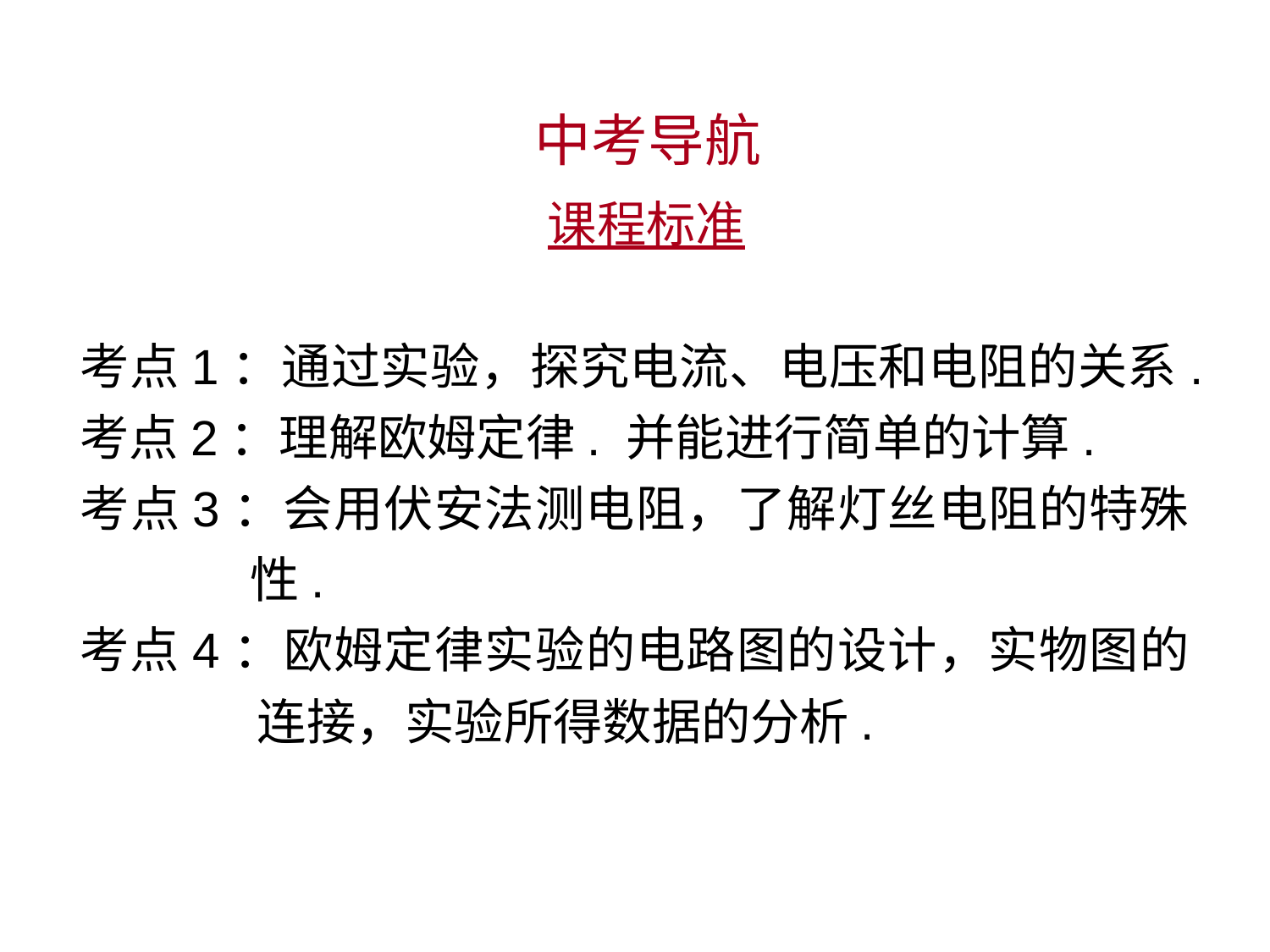

中考导航
 课程标准
考点1：通过实验，探究电流、电压和电阻的关系.
考点2：理解欧姆定律. 并能进行简单的计算.
考点3：会用伏安法测电阻，了解灯丝电阻的特殊性.
考点4：欧姆定律实验的电路图的设计，实物图的连接，实验所得数据的分析.